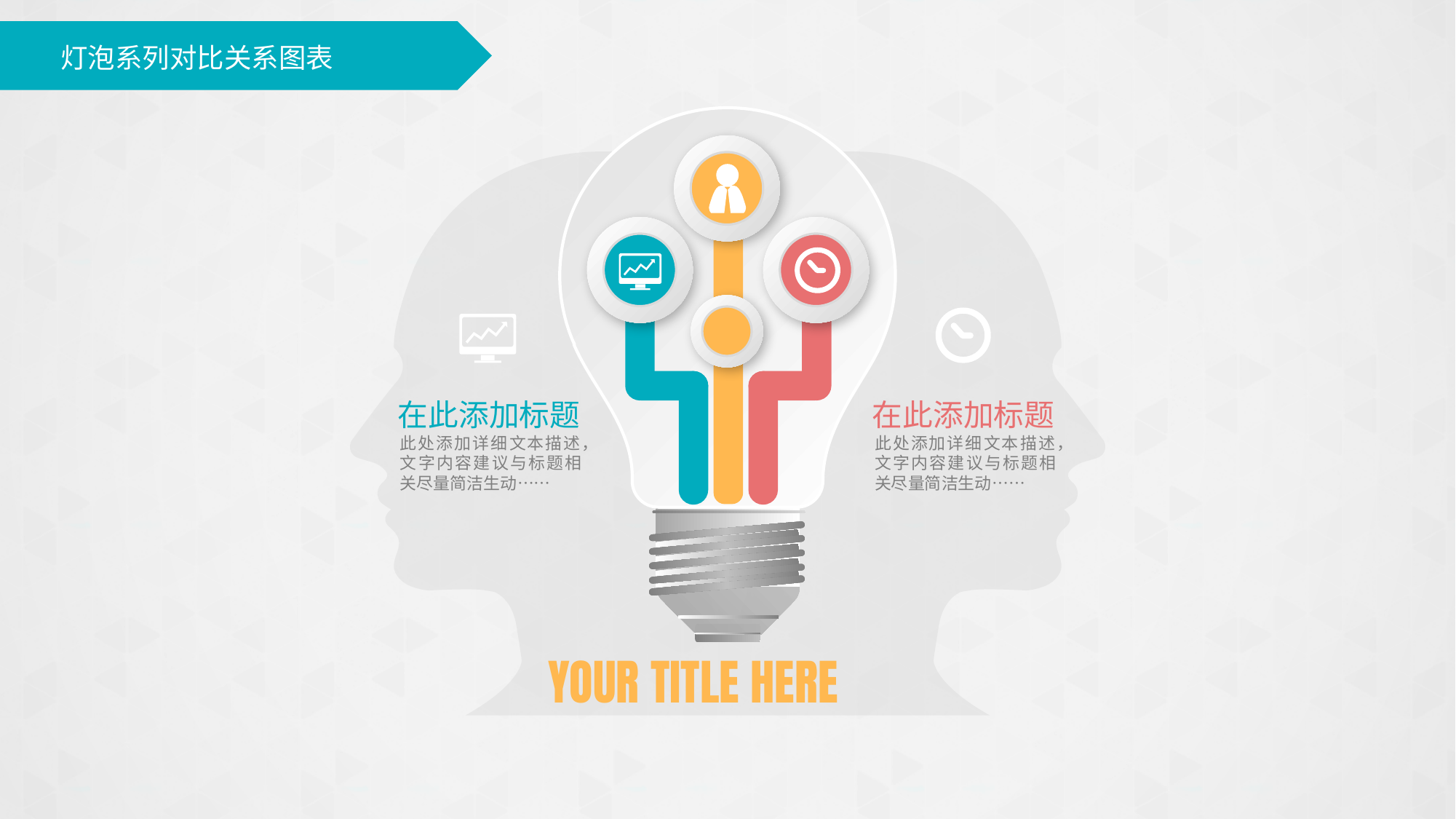

# 灯泡系列对比关系图表

YOUR TITLE HERE

在此添加标题
此处添加详细文本描述，文字内容建议与标题相关尽量简洁生动……

在此添加标题
此处添加详细文本描述，文字内容建议与标题相关尽量简洁生动……